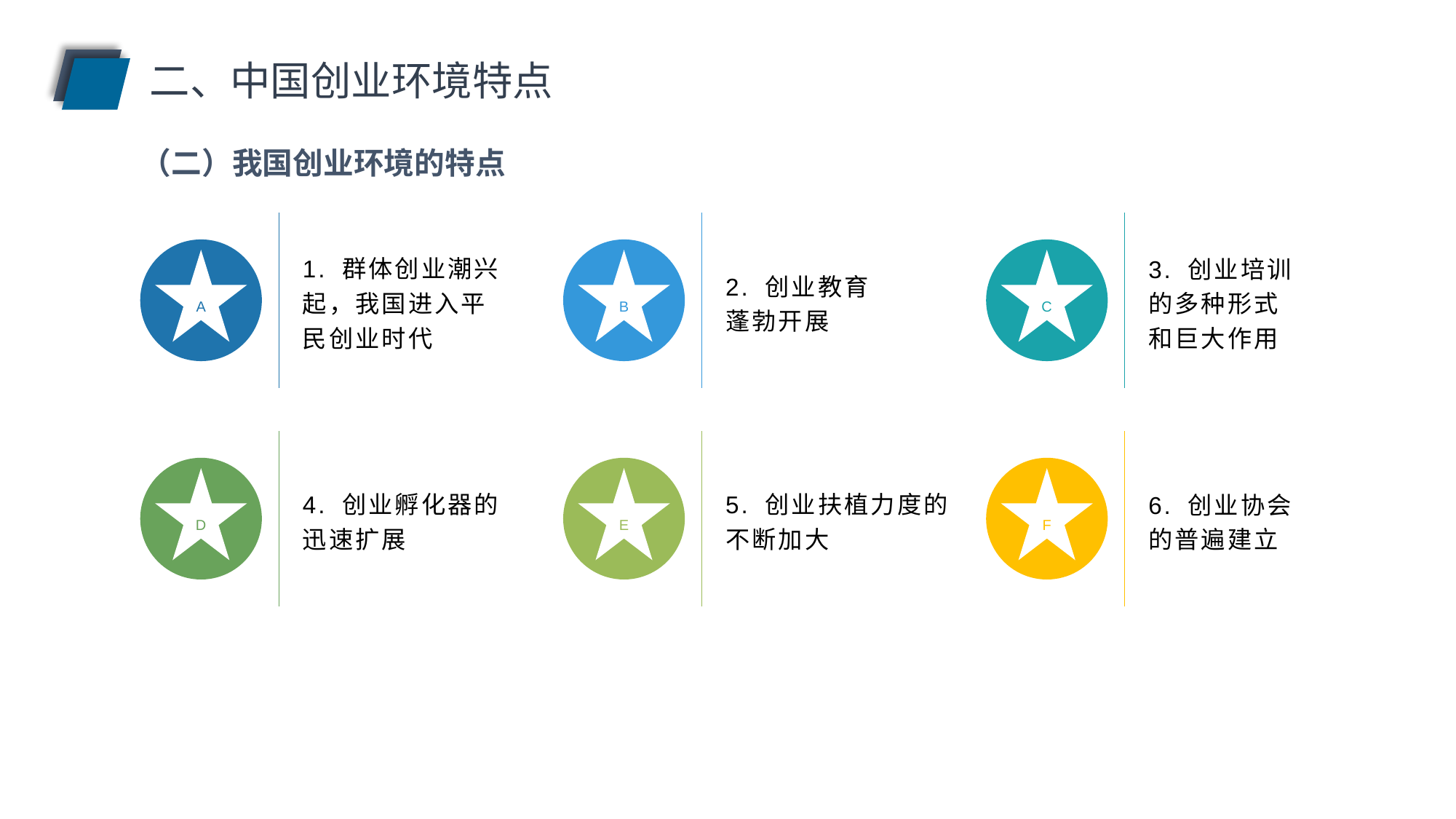

二、中国创业环境特点
（二）我国创业环境的特点
2. 创业教育蓬勃开展
3. 创业培训的多种形式和巨大作用
1. 群体创业潮兴起，我国进入平民创业时代

A
B
C
6. 创业协会的普遍建立
4. 创业孵化器的迅速扩展
5. 创业扶植力度的不断加大

D
E
F